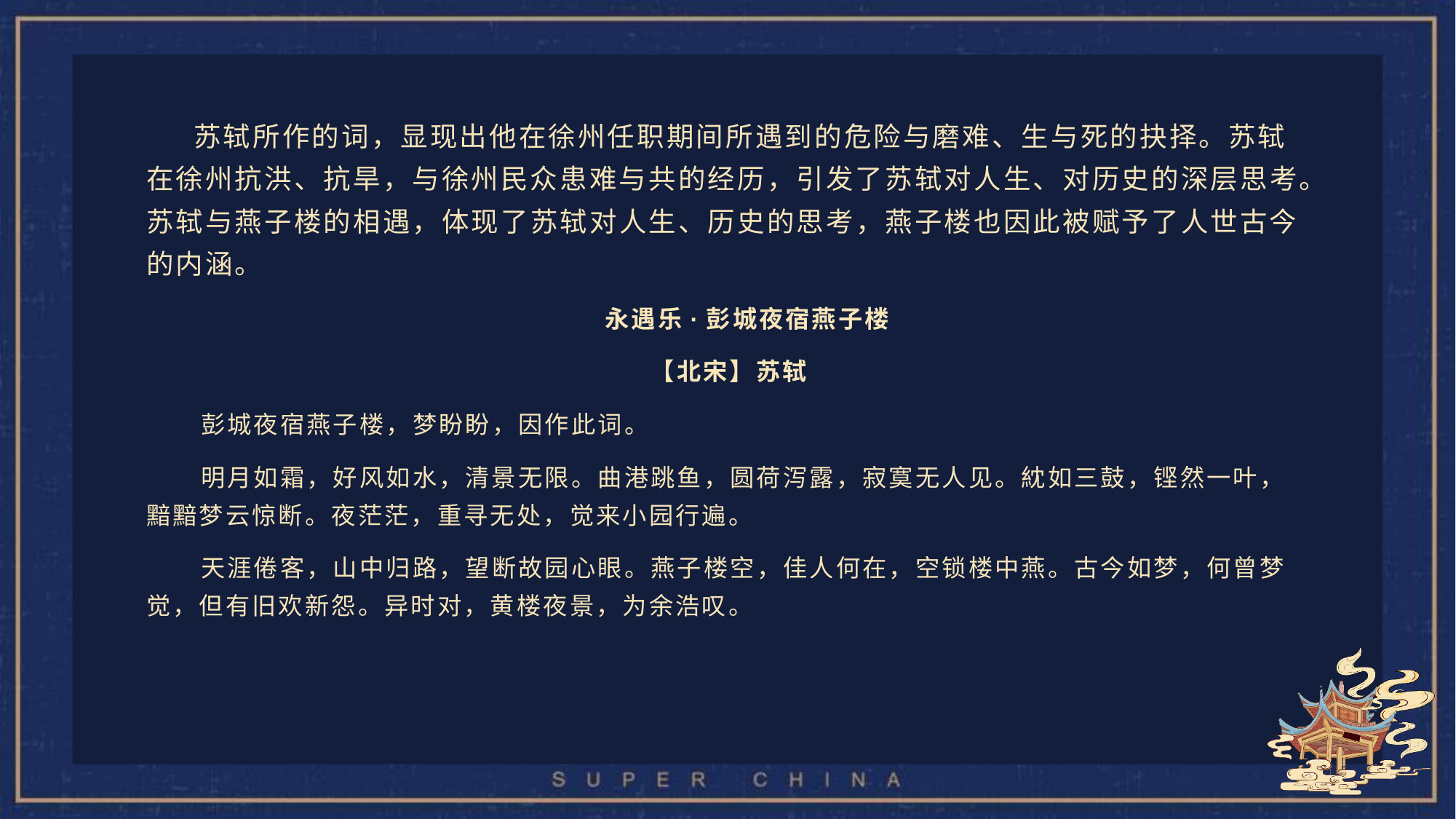

苏轼所作的词，显现出他在徐州任职期间所遇到的危险与磨难、生与死的抉择。苏轼在徐州抗洪、抗旱，与徐州民众患难与共的经历，引发了苏轼对人生、对历史的深层思考。苏轼与燕子楼的相遇，体现了苏轼对人生、历史的思考，燕子楼也因此被赋予了人世古今的内涵。
    永遇乐·彭城夜宿燕子楼
【北宋】苏轼
彭城夜宿燕子楼，梦盼盼，因作此词。
明月如霜，好风如水，清景无限。曲港跳鱼，圆荷泻露，寂寞无人见。紞如三鼓，铿然一叶，黯黯梦云惊断。夜茫茫，重寻无处，觉来小园行遍。
天涯倦客，山中归路，望断故园心眼。燕子楼空，佳人何在，空锁楼中燕。古今如梦，何曾梦觉，但有旧欢新怨。异时对，黄楼夜景，为余浩叹。